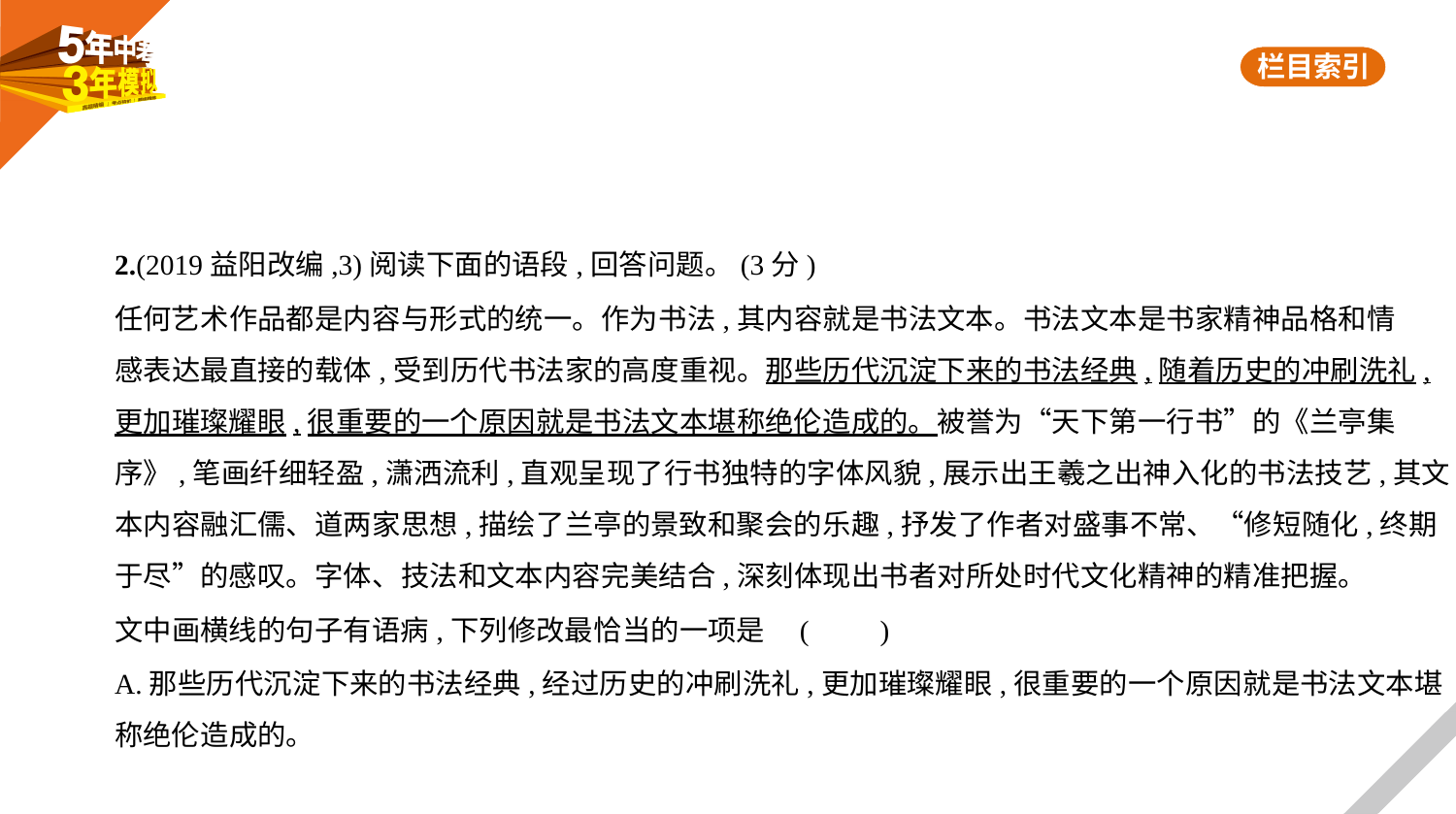

2.(2019益阳改编,3)阅读下面的语段,回答问题。(3分)
任何艺术作品都是内容与形式的统一。作为书法,其内容就是书法文本。书法文本是书家精神品格和情
感表达最直接的载体,受到历代书法家的高度重视。那些历代沉淀下来的书法经典,随着历史的冲刷洗礼,
更加璀璨耀眼,很重要的一个原因就是书法文本堪称绝伦造成的。被誉为“天下第一行书”的《兰亭集
序》,笔画纤细轻盈,潇洒流利,直观呈现了行书独特的字体风貌,展示出王羲之出神入化的书法技艺,其文
本内容融汇儒、道两家思想,描绘了兰亭的景致和聚会的乐趣,抒发了作者对盛事不常、“修短随化,终期
于尽”的感叹。字体、技法和文本内容完美结合,深刻体现出书者对所处时代文化精神的精准把握。
文中画横线的句子有语病,下列修改最恰当的一项是 (　　)
A.那些历代沉淀下来的书法经典,经过历史的冲刷洗礼,更加璀璨耀眼,很重要的一个原因就是书法文本堪
称绝伦造成的。